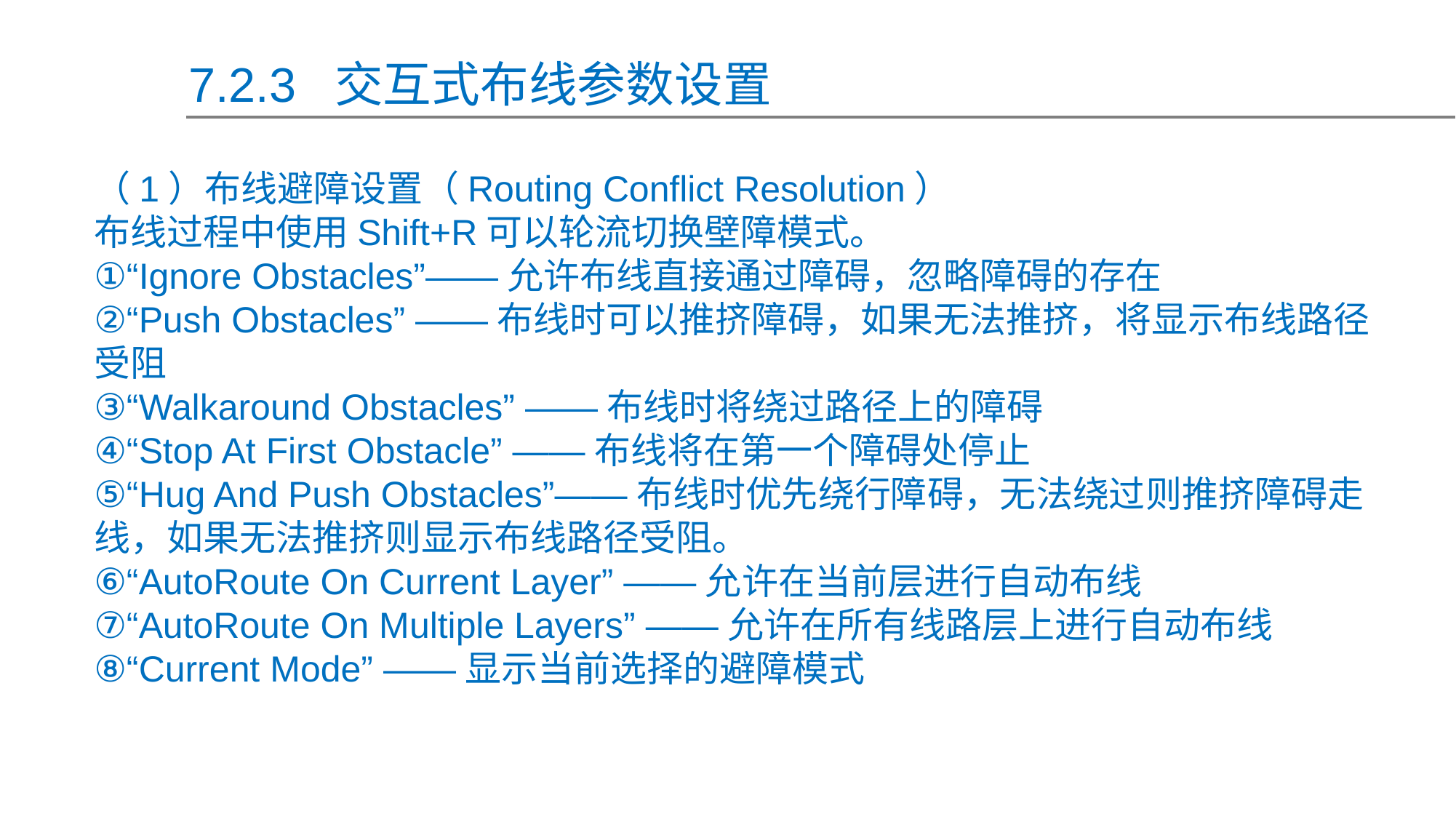

7.2.3  交互式布线参数设置
（1）布线避障设置（Routing Conflict Resolution）
布线过程中使用Shift+R可以轮流切换壁障模式。
①“Ignore Obstacles”——允许布线直接通过障碍，忽略障碍的存在
②“Push Obstacles” ——布线时可以推挤障碍，如果无法推挤，将显示布线路径受阻
③“Walkaround Obstacles” ——布线时将绕过路径上的障碍
④“Stop At First Obstacle” ——布线将在第一个障碍处停止
⑤“Hug And Push Obstacles”——布线时优先绕行障碍，无法绕过则推挤障碍走线，如果无法推挤则显示布线路径受阻。
⑥“AutoRoute On Current Layer” ——允许在当前层进行自动布线
⑦“AutoRoute On Multiple Layers” ——允许在所有线路层上进行自动布线
⑧“Current Mode” ——显示当前选择的避障模式